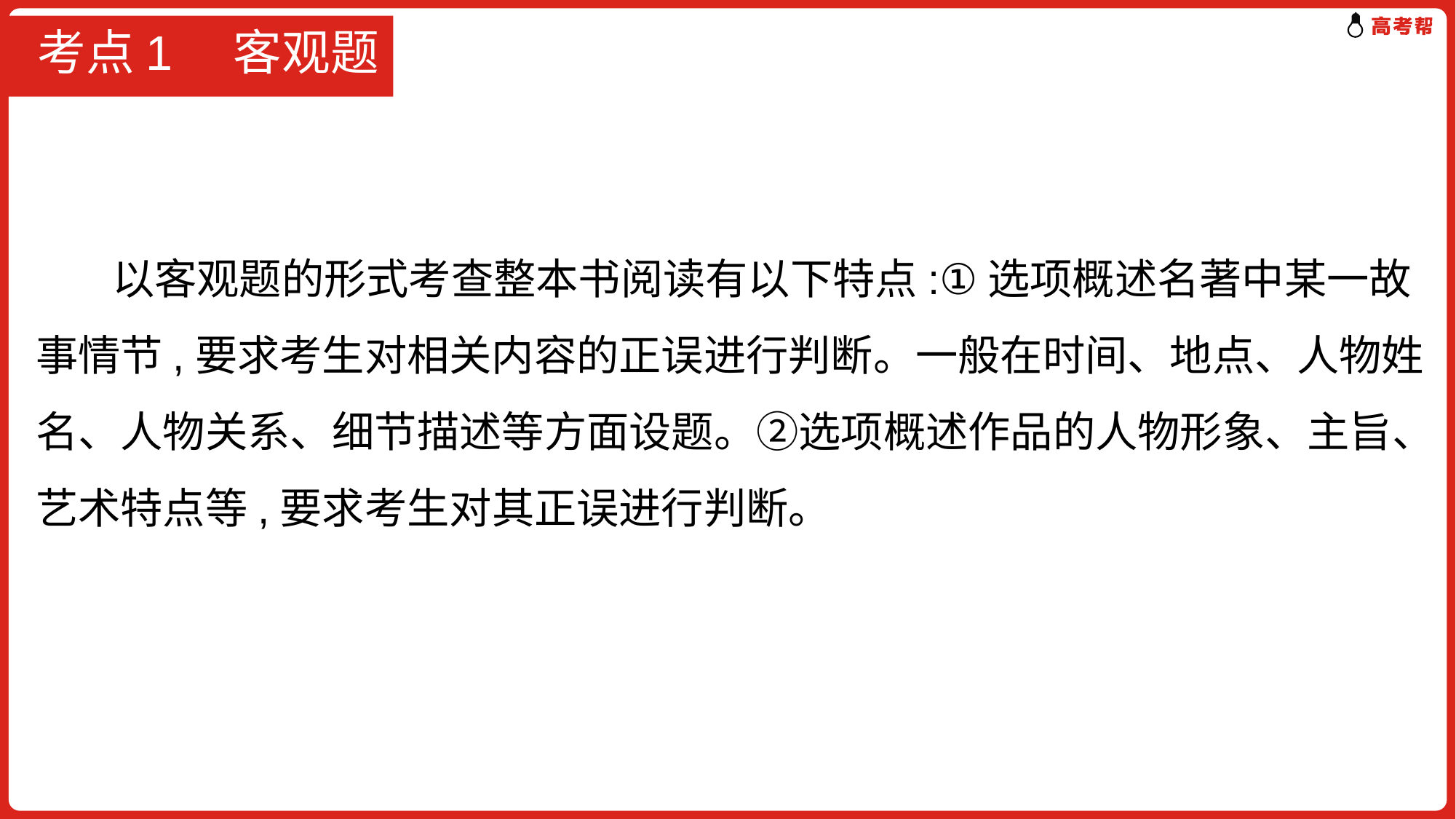

# 考点1　客观题
       以客观题的形式考查整本书阅读有以下特点:①选项概述名著中某一故事情节,要求考生对相关内容的正误进行判断。一般在时间、地点、人物姓名、人物关系、细节描述等方面设题。②选项概述作品的人物形象、主旨、艺术特点等,要求考生对其正误进行判断。